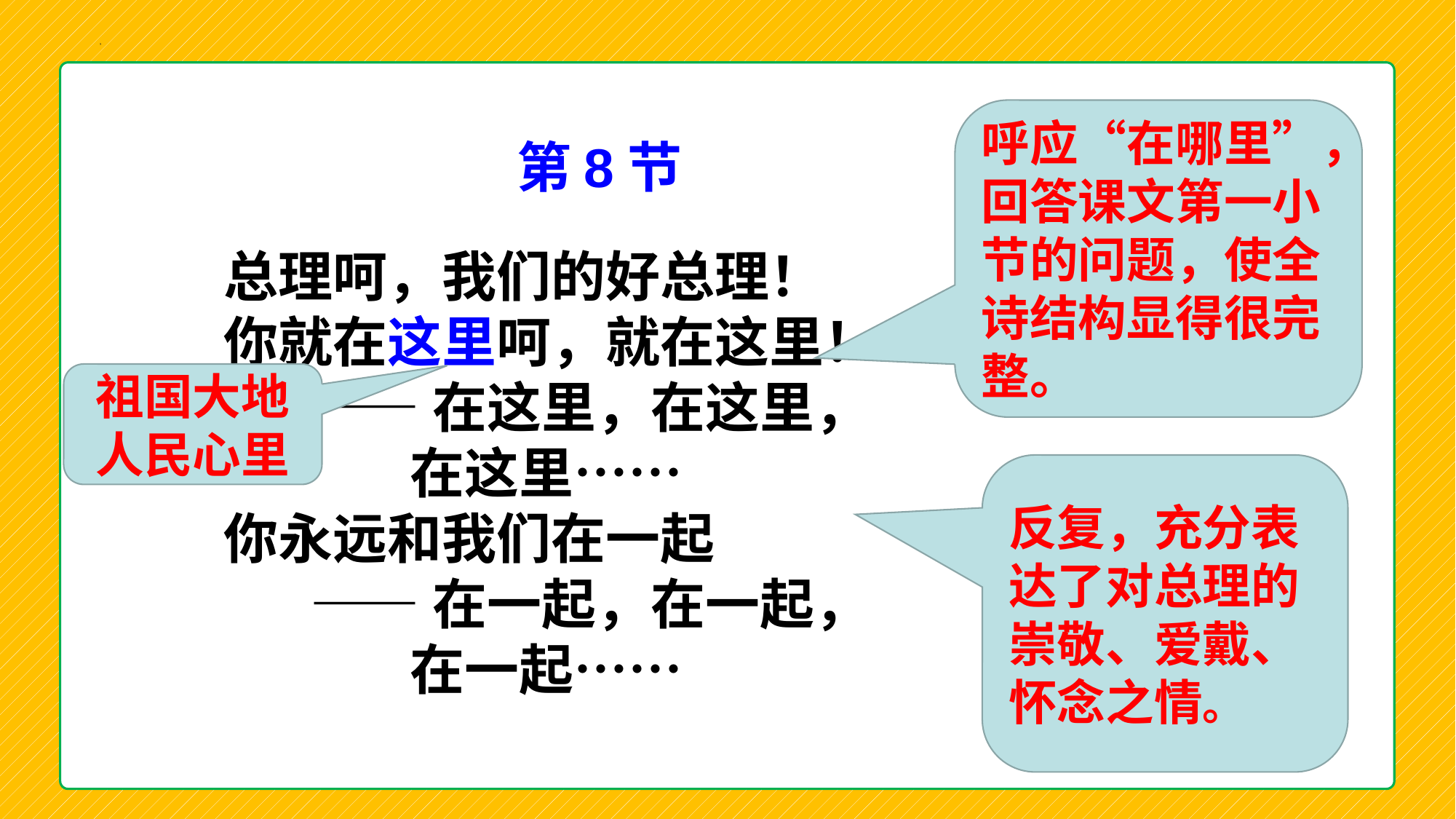

呼应“在哪里”，回答课文第一小节的问题，使全诗结构显得很完整。
第8节
总理呵，我们的好总理！
你就在这里呵，就在这里！
       ——在这里，在这里，
              在这里……
你永远和我们在一起
       ——在一起，在一起，
              在一起……

祖国大地
人民心里
反复，充分表达了对总理的崇敬、爱戴、怀念之情。